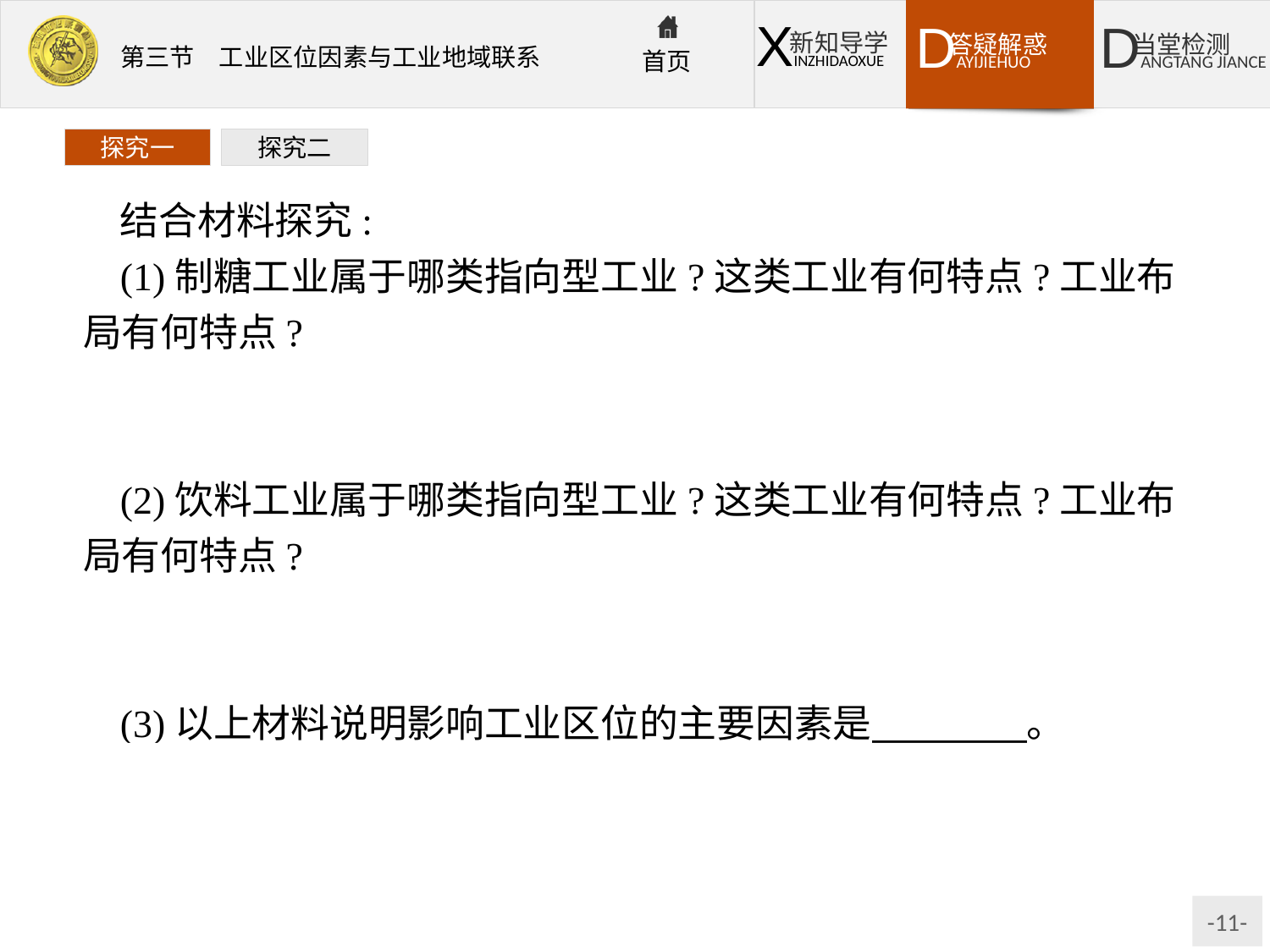

探究一
探究二
结合材料探究:
(1)制糖工业属于哪类指向型工业?这类工业有何特点?工业布局有何特点?
提示制糖工业属于原料指向型工业。原料不便于长距离运输或运输原料成本较高的工业。布局应接近原料产地。
(2)饮料工业属于哪类指向型工业?这类工业有何特点?工业布局有何特点?
提示饮料工业属于市场指向型工业。产品不便于长距离运输或运输产品成本较高的工业。布局应接近消费市场。
(3)以上材料说明影响工业区位的主要因素是　　　　。
提示运输